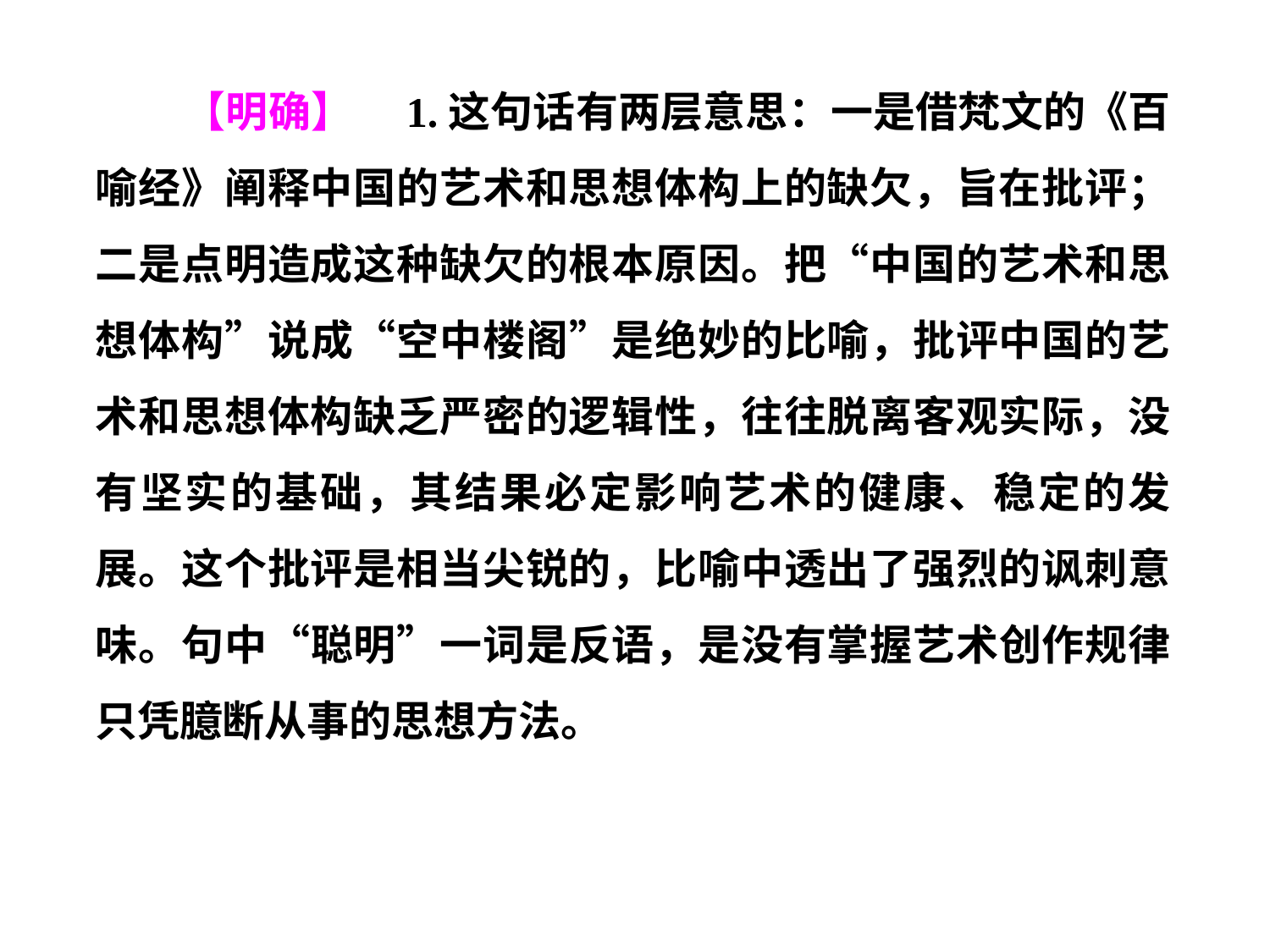

【明确】　1.这句话有两层意思：一是借梵文的《百喻经》阐释中国的艺术和思想体构上的缺欠，旨在批评；二是点明造成这种缺欠的根本原因。把“中国的艺术和思想体构”说成“空中楼阁”是绝妙的比喻，批评中国的艺术和思想体构缺乏严密的逻辑性，往往脱离客观实际，没有坚实的基础，其结果必定影响艺术的健康、稳定的发展。这个批评是相当尖锐的，比喻中透出了强烈的讽刺意味。句中“聪明”一词是反语，是没有掌握艺术创作规律只凭臆断从事的思想方法。